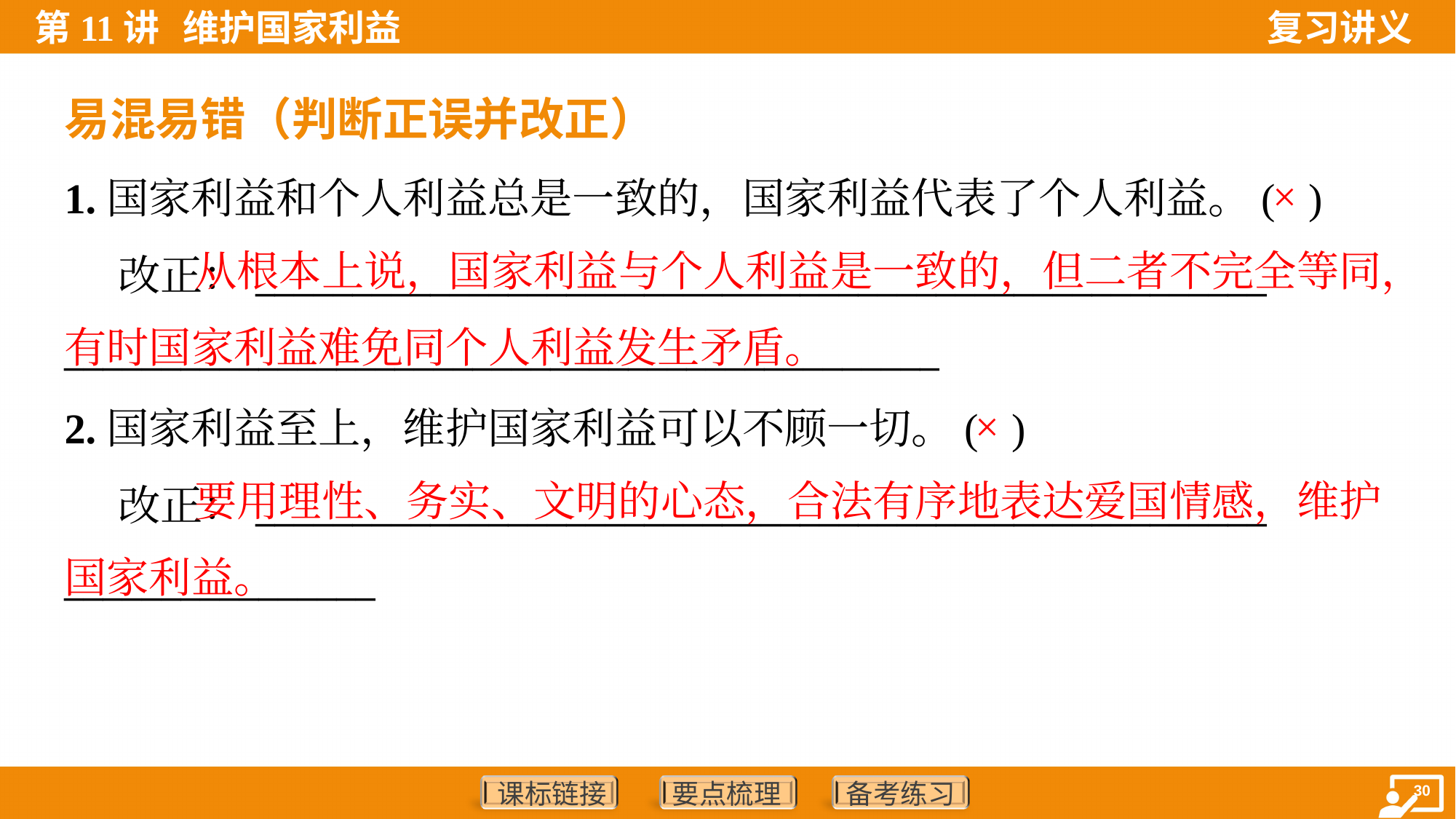

易混易错（判断正误并改正）
1.国家利益和个人利益总是一致的，国家利益代表了个人利益。(   )
    改正：____________________________________________________
_____________________________________________
×
           从根本上说，国家利益与个人利益是一致的，但二者不完全等同，有时国家利益难免同个人利益发生矛盾。
2.国家利益至上，维护国家利益可以不顾一切。(   )
    改正：____________________________________________________
________________
×
           要用理性、务实、文明的心态，合法有序地表达爱国情感，维护国家利益。